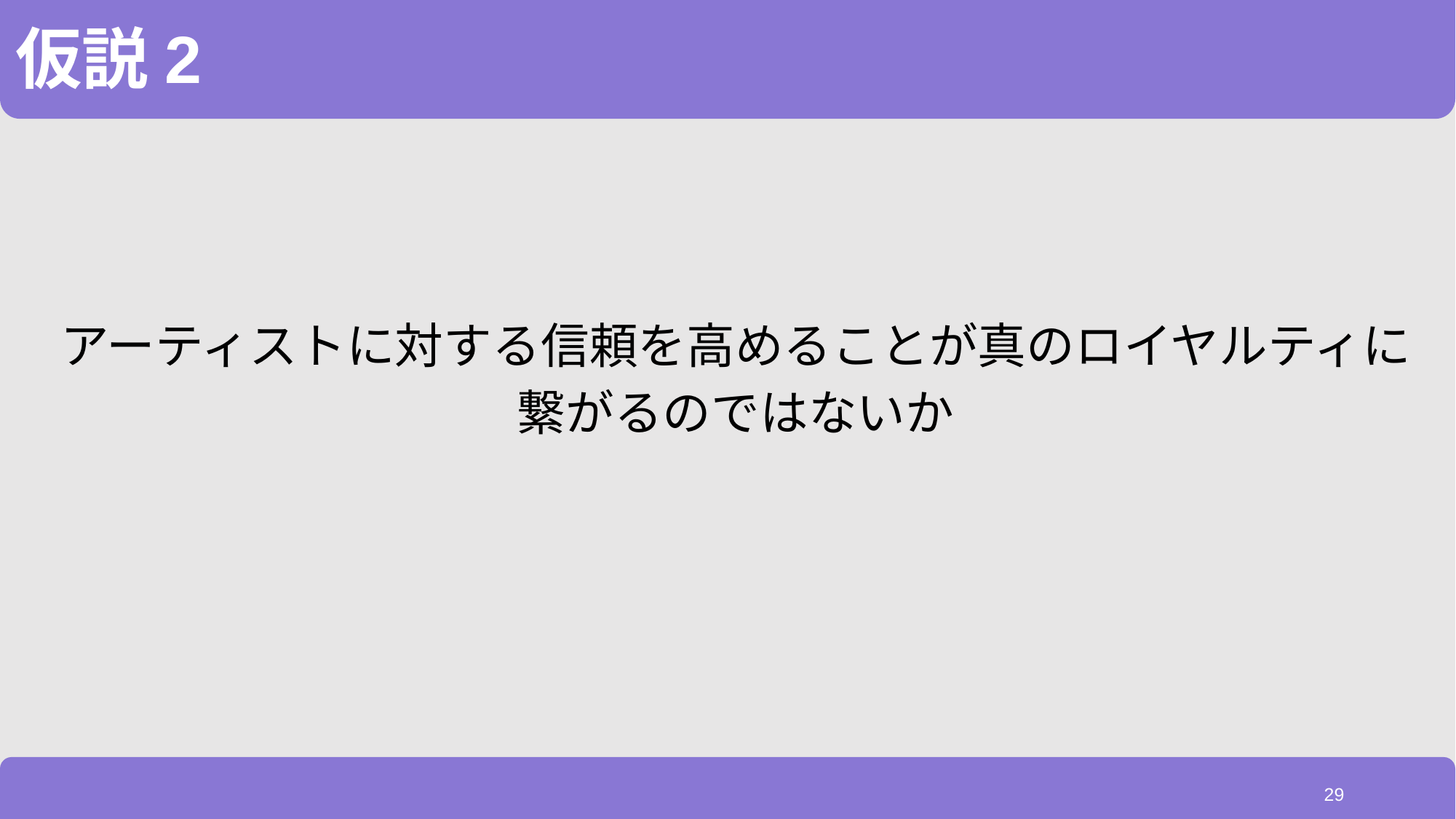

# 仮説2
アーティストに対する信頼を高めることが真のロイヤルティに
繋がるのではないか

29